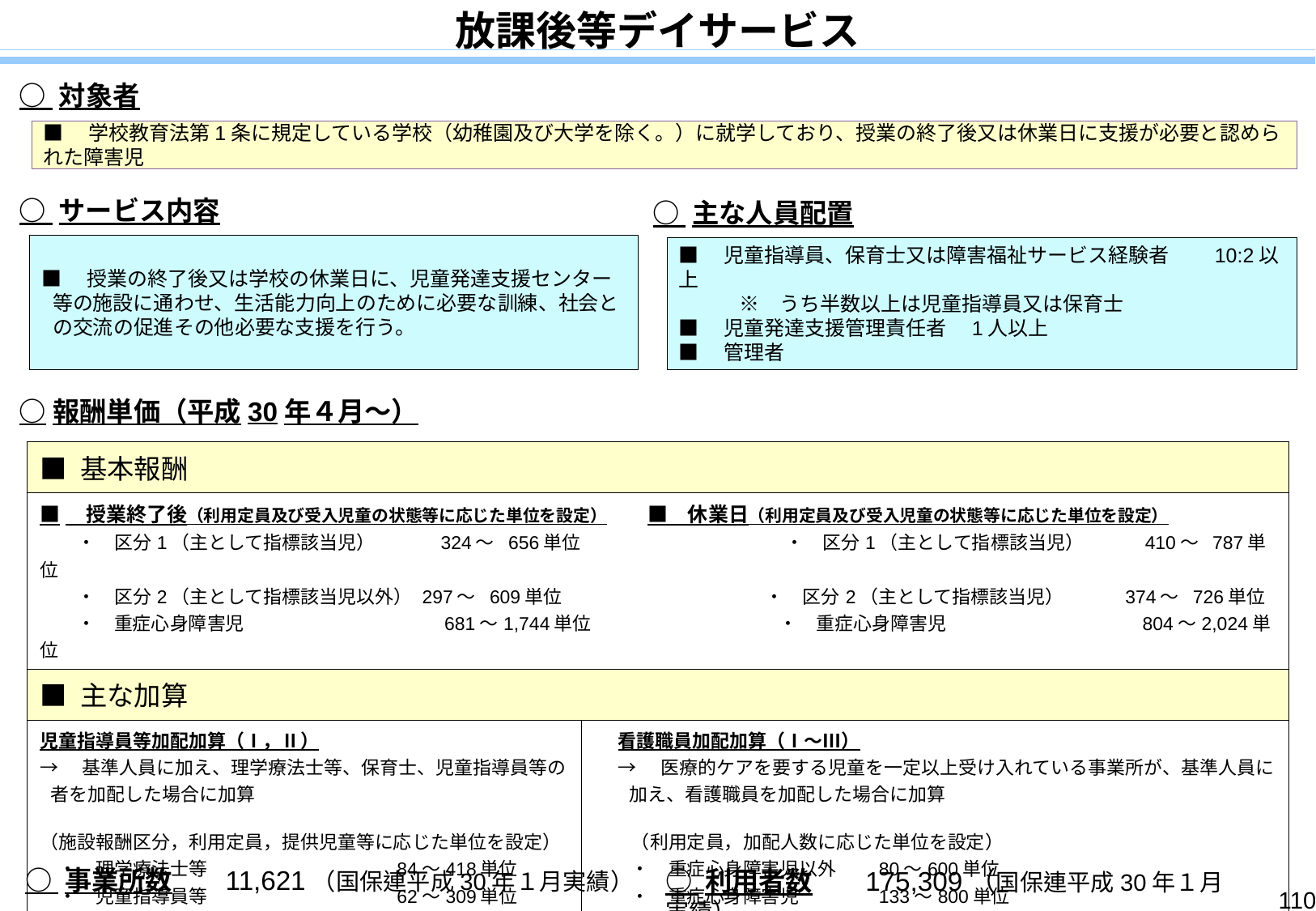

放課後等デイサービス
○ 対象者
■　学校教育法第1条に規定している学校（幼稚園及び大学を除く。）に就学しており、授業の終了後又は休業日に支援が必要と認められた障害児
○ サービス内容
○ 主な人員配置
■　授業の終了後又は学校の休業日に、児童発達支援センター等の施設に通わせ、生活能力向上のために必要な訓練、社会との交流の促進その他必要な支援を行う。
■　児童指導員、保育士又は障害福祉サービス経験者　　10:2以上
　　　※　うち半数以上は児童指導員又は保育士
■　児童発達支援管理責任者　1人以上
■　管理者

○報酬単価（平成30年４月～）
| ■ 基本報酬 |  |
| --- | --- |
| ■　授業終了後（利用定員及び受入児童の状態等に応じた単位を設定）　　■　休業日（利用定員及び受入児童の状態等に応じた単位を設定） 　　・　区分1（主として指標該当児）　　　 324～ 656単位　　　　　　　　　　　・　区分1（主として指標該当児）　　　410～ 787単位 　　・　区分2（主として指標該当児以外） 297～ 609単位　　　　　　　　　　　・　区分2（主として指標該当児）　　　374～ 726単位 　　・　重症心身障害児　　　　　　　　　　 681～1,744単位　　　　　　　 　　　・　重症心身障害児　　　　　　　　　　 804～2,024単位 |  |
| ■ 主な加算 |  |
| 児童指導員等加配加算（Ⅰ，Ⅱ） →　基準人員に加え、理学療法士等、保育士、児童指導員等の者を加配した場合に加算 （施設報酬区分，利用定員，提供児童等に応じた単位を設定） 　・　理学療法士等　　　　　　　　　　84～418単位 　・　児童指導員等　　　　　　　　　　62～309単位 　・　その他従業者（資格要件なし）　　36～182単位 | 看護職員加配加算（Ⅰ～Ⅲ） →　医療的ケアを要する児童を一定以上受け入れている事業所が、基準人員に加え、看護職員を加配した場合に加算 　　（利用定員，加配人数に応じた単位を設定） 　　・　重症心身障害児以外　　80～600単位 　　・　重症心身障害児　　　 　133～800単位 |
○ 事業所数　　11,621（国保連平成30年１月実績）
○ 利用者数　　175,309（国保連平成30年１月実績）
110